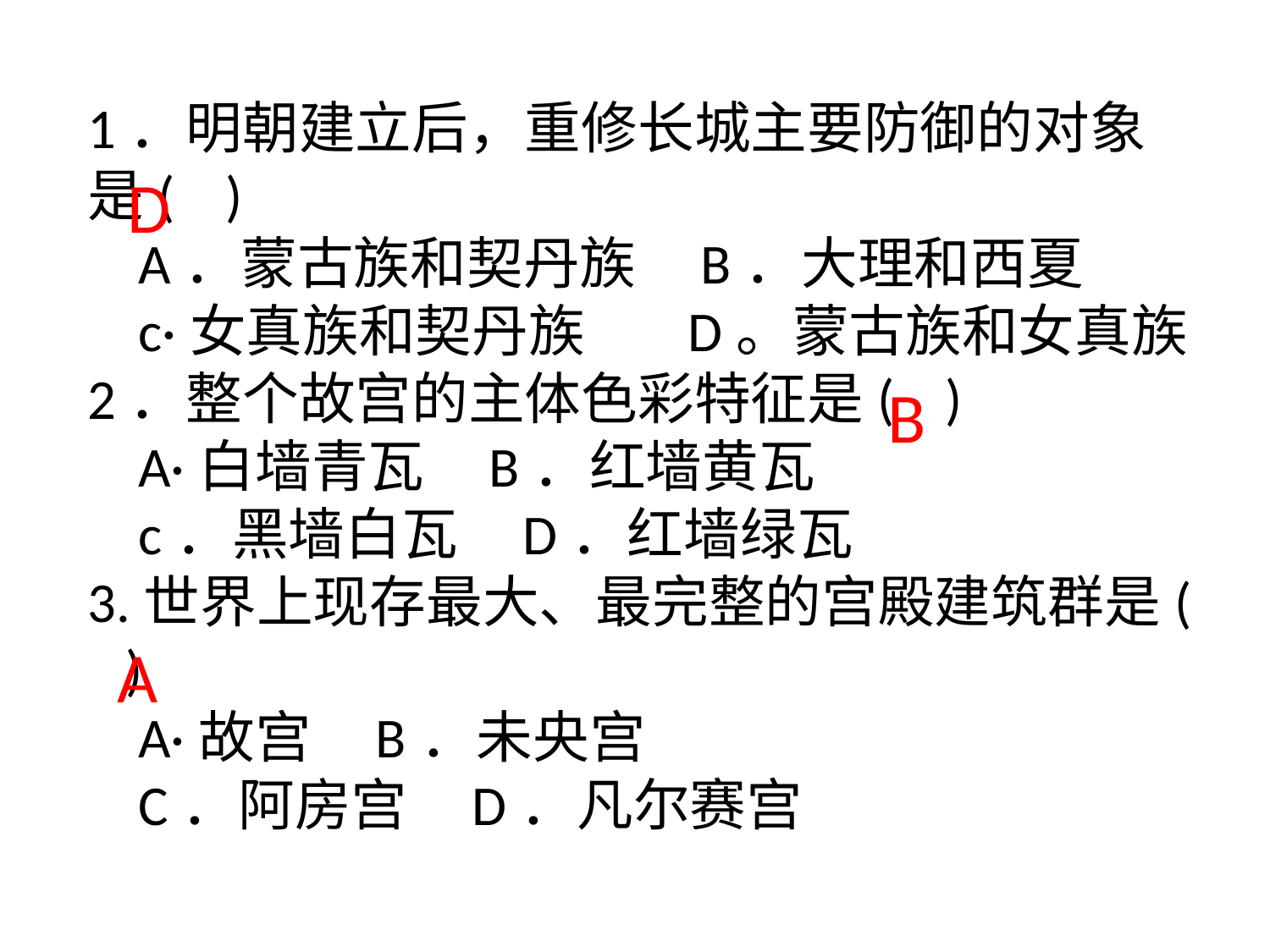

1．明朝建立后，重修长城主要防御的对象是(    )
    A．蒙古族和契丹族    B．大理和西夏
    c·女真族和契丹族       D。蒙古族和女真族
2．整个故宫的主体色彩特征是(    )
    A·白墙青瓦    B．红墙黄瓦
    c．黑墙白瓦    D．红墙绿瓦
3.世界上现存最大、最完整的宫殿建筑群是(    )
    A·故宫    B．未央宫
    C．阿房宫    D．凡尔赛宫
D
B
A